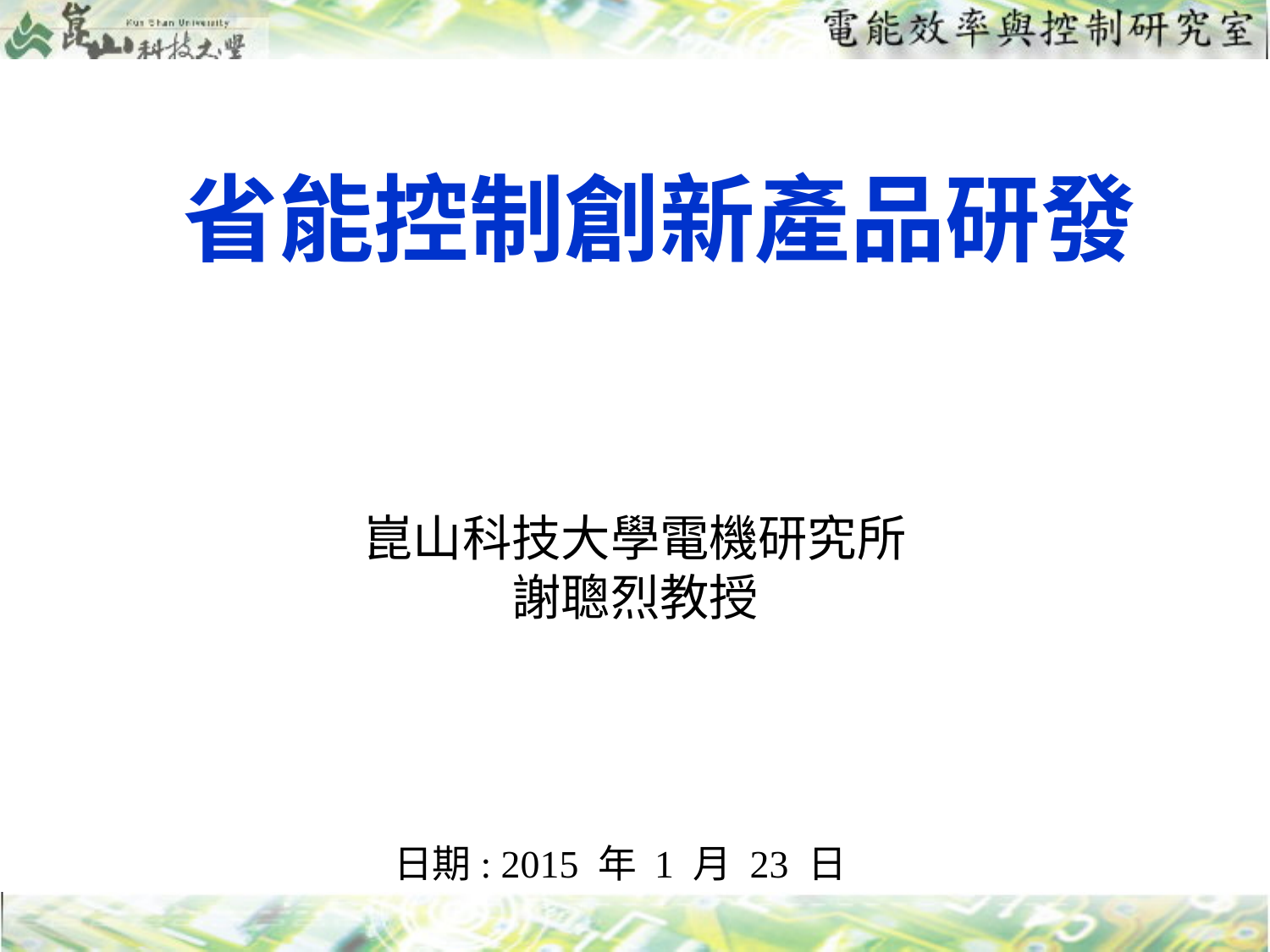

# 省能控制創新產品研發
崑山科技大學電機研究所
謝聰烈教授
日期: 2015 年 1 月 23 日